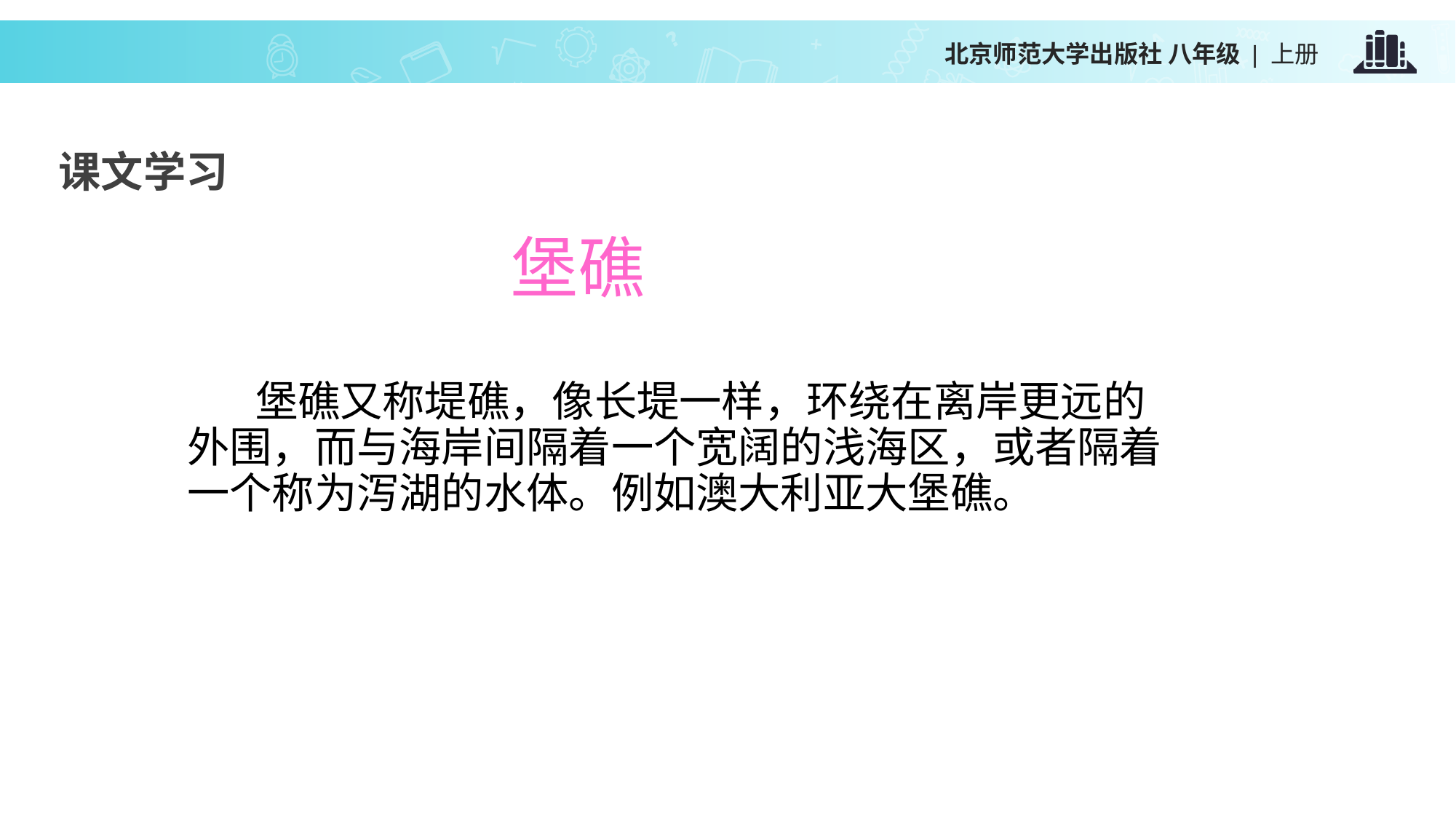

课文学习
# 堡礁
         堡礁又称堤礁，像长堤一样，环绕在离岸更远的外围，而与海岸间隔着一个宽阔的浅海区，或者隔着一个称为泻湖的水体。例如澳大利亚大堡礁。